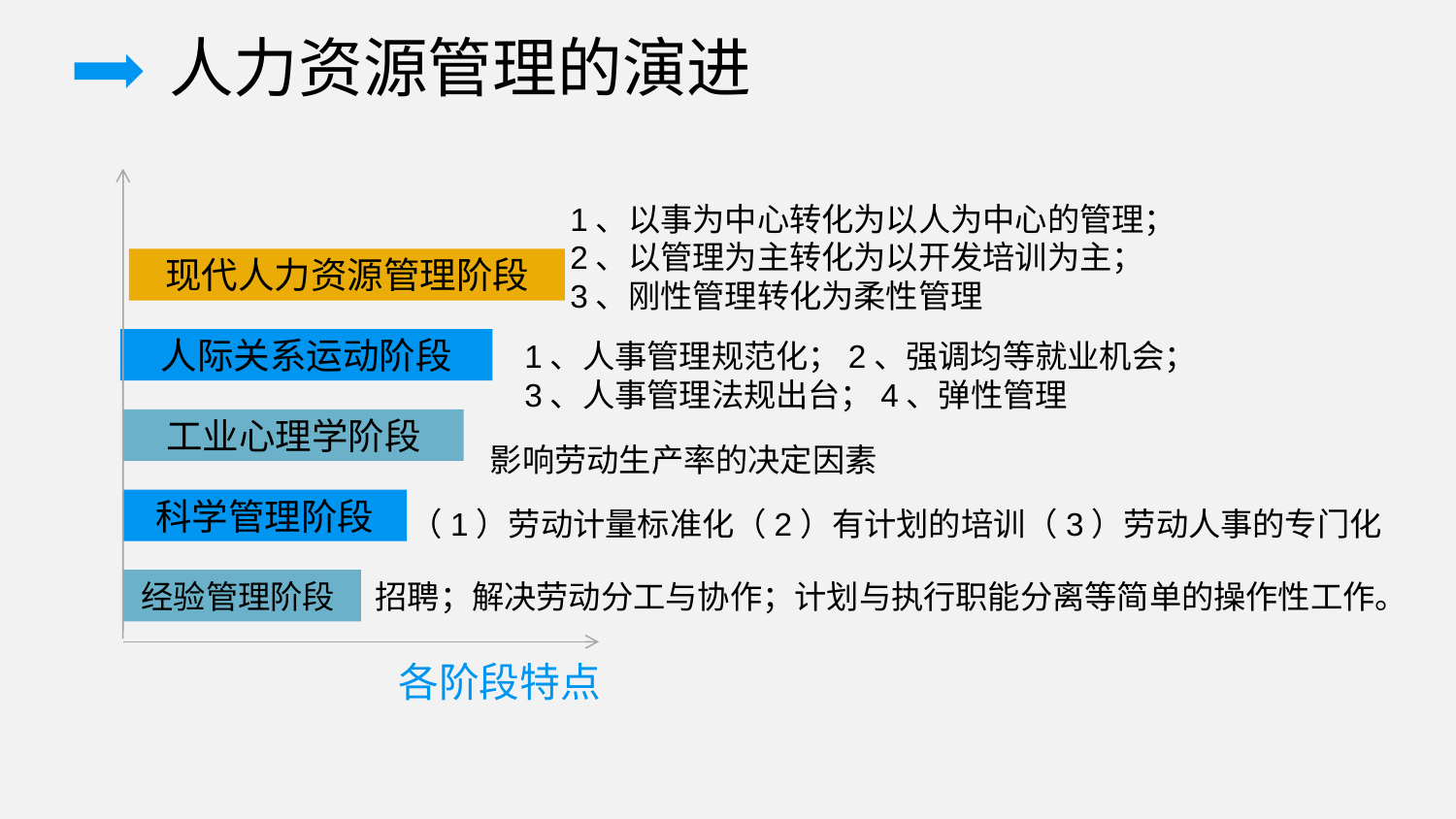

人力资源管理的演进
添加标题
添加标题
您的内容打在这里，或者通过复制您的文本后，
您的内容打在这里，或者通过复制您的文本后，
1、以事为中心转化为以人为中心的管理；
2、以管理为主转化为以开发培训为主；
3、刚性管理转化为柔性管理

现代人力资源管理阶段
人际关系运动阶段
1、人事管理规范化；2、强调均等就业机会；
3、人事管理法规出台；4、弹性管理

工业心理学阶段
影响劳动生产率的决定因素

科学管理阶段
（1）劳动计量标准化（2）有计划的培训（3）劳动人事的专门化

经验管理阶段
招聘；解决劳动分工与协作；计划与执行职能分离等简单的操作性工作。

各阶段特点